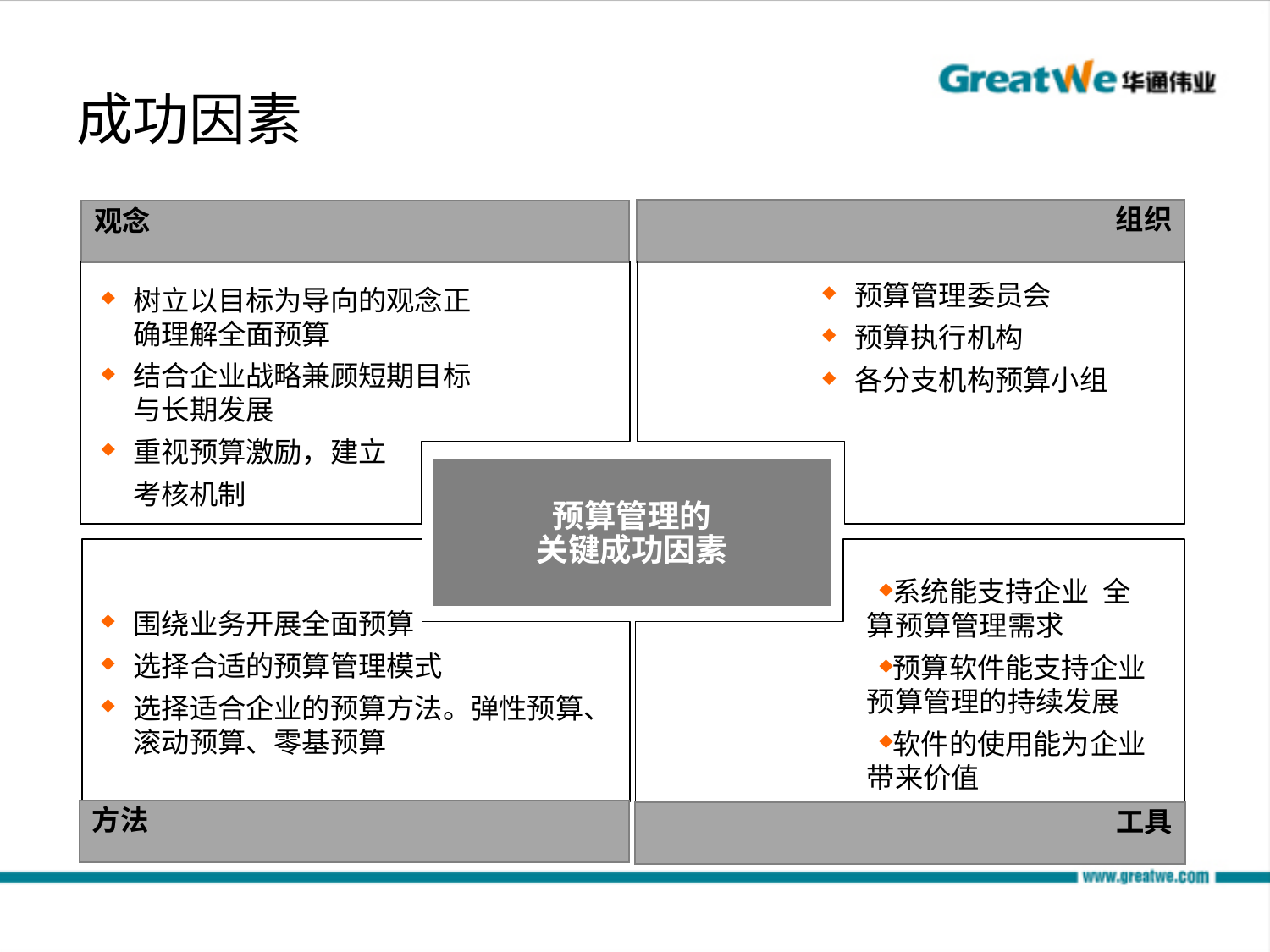

# 成功因素
组织
观念

预算管理委员会
预算执行机构
各分支机构预算小组
树立以目标为导向的观念正确理解全面预算
结合企业战略兼顾短期目标与长期发展
重视预算激励，建立
    考核机制

预算管理的
关键成功因素

系统能支持企业  全算预算管理需求
预算软件能支持企业预算管理的持续发展
软件的使用能为企业带来价值
围绕业务开展全面预算
选择合适的预算管理模式
选择适合企业的预算方法。弹性预算、滚动预算、零基预算
方法
工具